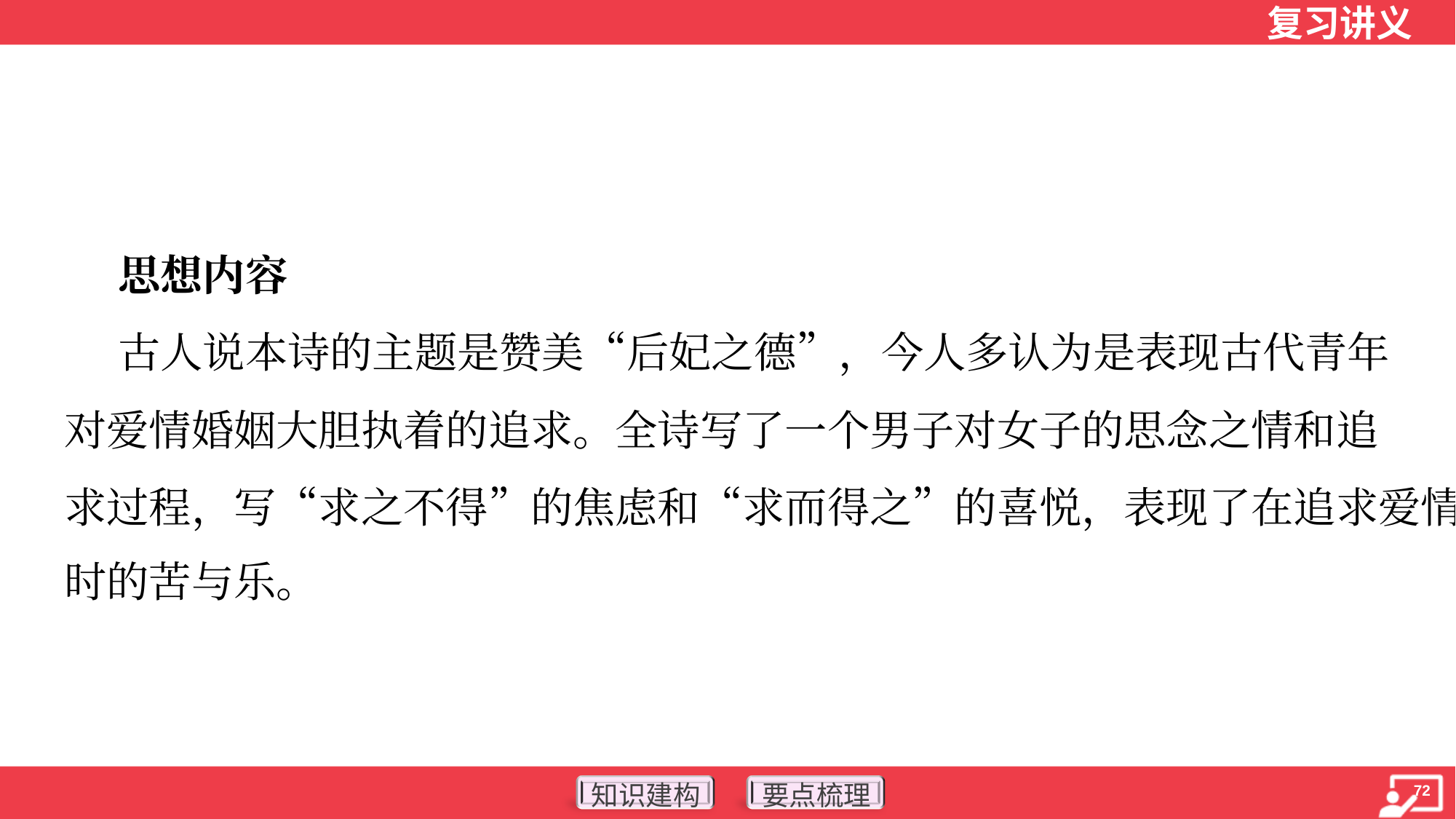

思想内容
    古人说本诗的主题是赞美“后妃之德”，今人多认为是表现古代青年
对爱情婚姻大胆执着的追求。全诗写了一个男子对女子的思念之情和追
求过程，写“求之不得”的焦虑和“求而得之”的喜悦，表现了在追求爱情
时的苦与乐。